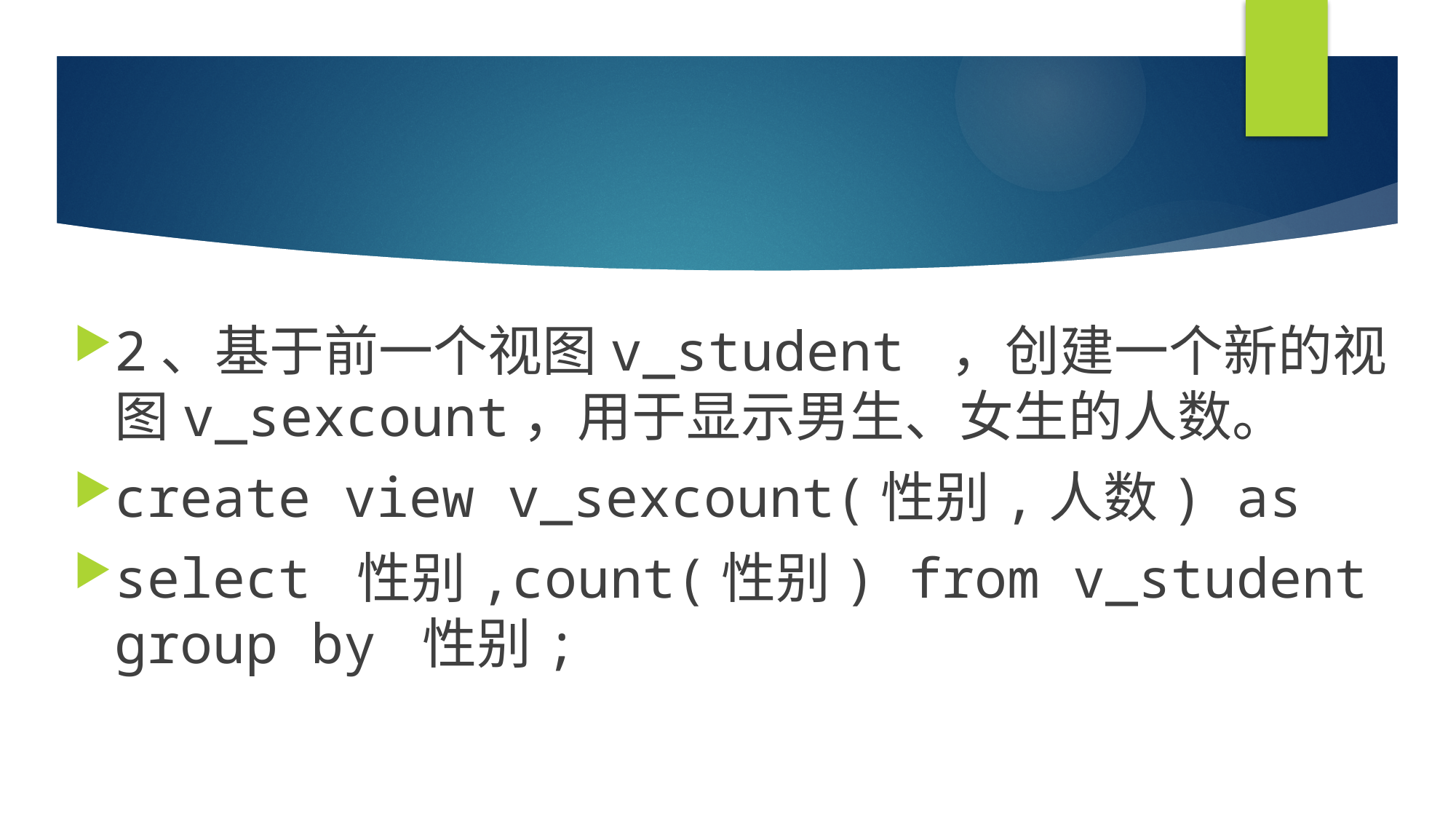

#
2、基于前一个视图v_student ，创建一个新的视图v_sexcount，用于显示男生、女生的人数。
create view v_sexcount(性别,人数) as
select 性别,count(性别) from v_student group by 性别;